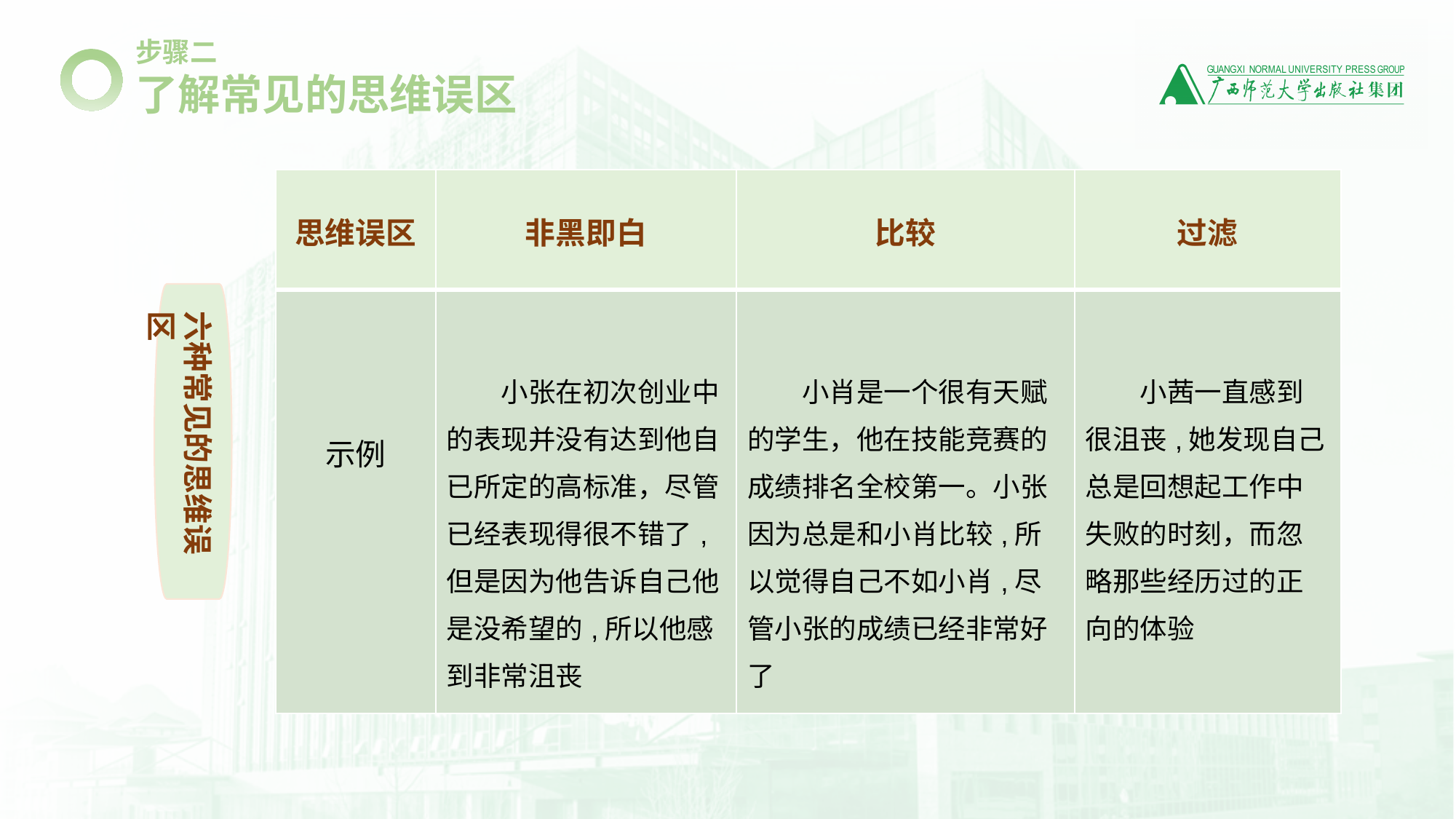

步骤二
了解常见的思维误区

| 思维误区 | 非黑即白 | 比较 | 过滤 |
| --- | --- | --- | --- |
| 示例 | 小张在初次创业中的表现并没有达到他自已所定的高标准，尽管已经表现得很不错了,但是因为他告诉自己他是没希望的,所以他感到非常沮丧 | 小肖是一个很有天赋的学生，他在技能竞赛的成绩排名全校第一。小张因为总是和小肖比较,所以觉得自己不如小肖,尽管小张的成绩已经非常好了 | 小茜一直感到很沮丧,她发现自己总是回想起工作中失败的时刻，而忽略那些经历过的正向的体验 |

六种常见的思维误区